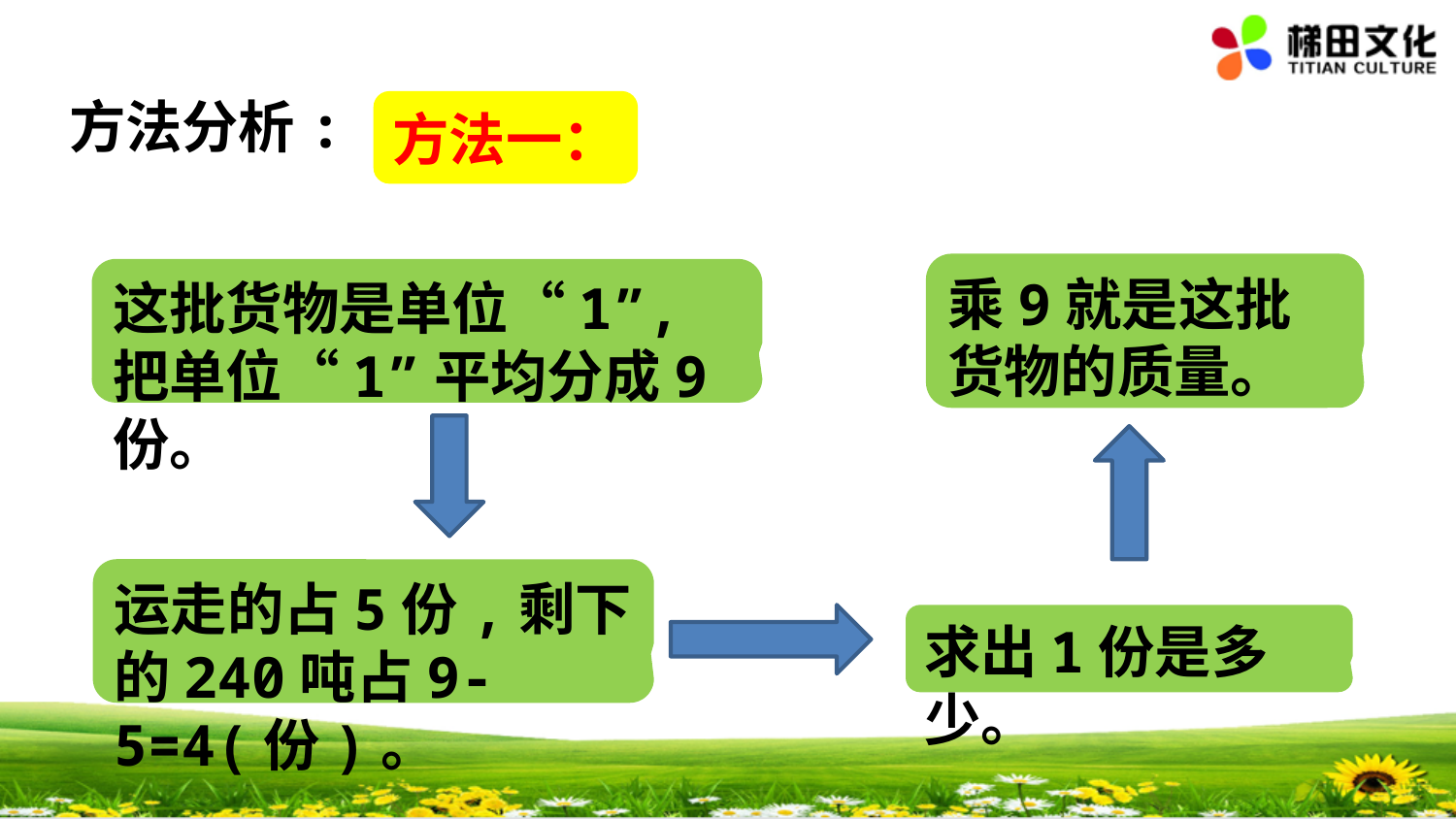

方法分析:
方法一：
乘9就是这批货物的质量。
这批货物是单位“1”,把单位“1”平均分成9份。

运走的占5份,剩下的240吨占9-5=4(份)。

求出1份是多少。